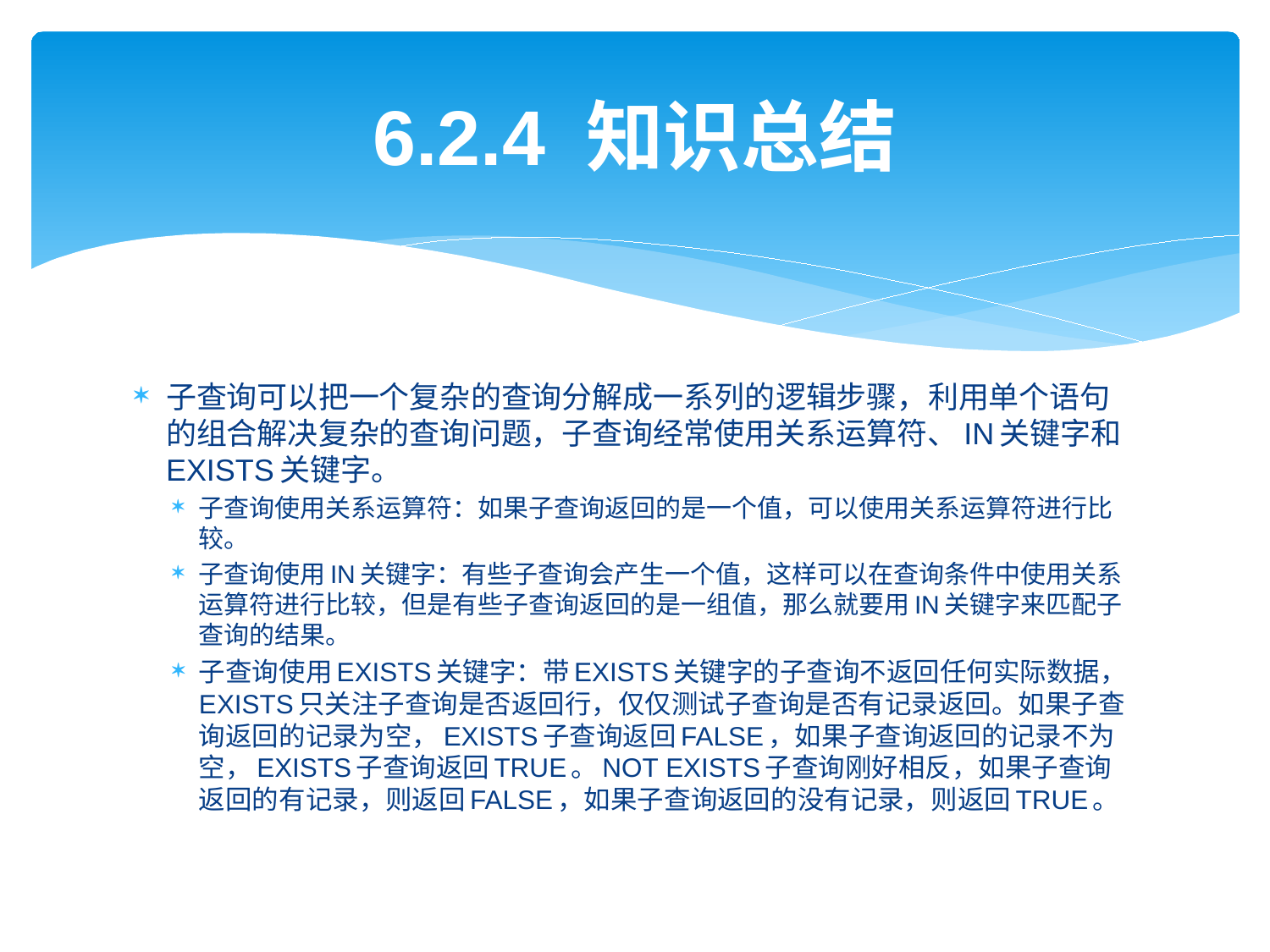

# 6.2.4 知识总结
子查询可以把一个复杂的查询分解成一系列的逻辑步骤，利用单个语句的组合解决复杂的查询问题，子查询经常使用关系运算符、IN关键字和EXISTS关键字。
子查询使用关系运算符：如果子查询返回的是一个值，可以使用关系运算符进行比较。
子查询使用IN关键字：有些子查询会产生一个值，这样可以在查询条件中使用关系运算符进行比较，但是有些子查询返回的是一组值，那么就要用IN关键字来匹配子查询的结果。
子查询使用EXISTS关键字：带EXISTS关键字的子查询不返回任何实际数据，EXISTS只关注子查询是否返回行，仅仅测试子查询是否有记录返回。如果子查询返回的记录为空，EXISTS子查询返回FALSE，如果子查询返回的记录不为空，EXISTS子查询返回TRUE。NOT EXISTS子查询刚好相反，如果子查询返回的有记录，则返回FALSE，如果子查询返回的没有记录，则返回TRUE。